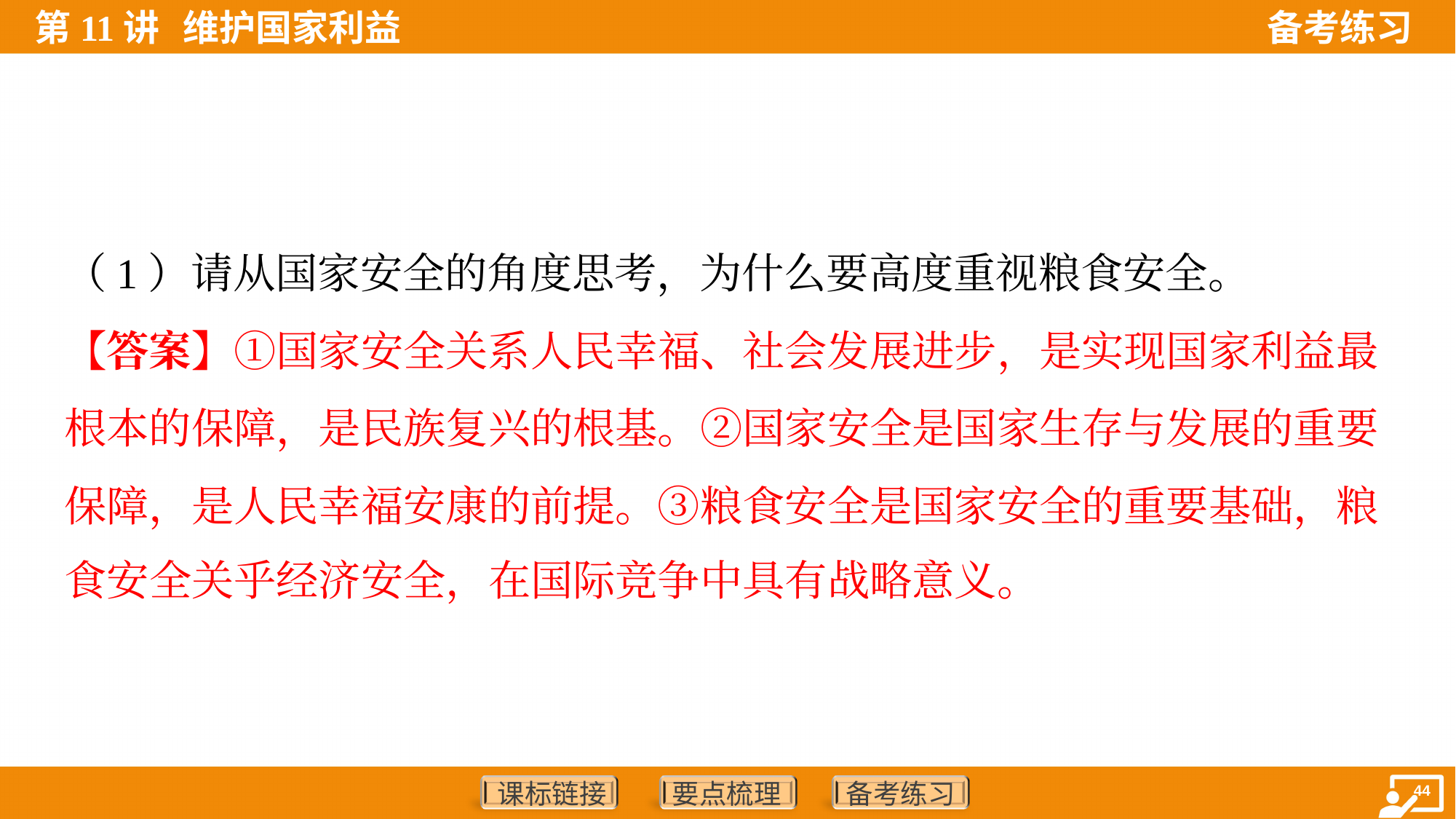

（1）请从国家安全的角度思考，为什么要高度重视粮食安全。
【答案】①国家安全关系人民幸福、社会发展进步，是实现国家利益最
根本的保障，是民族复兴的根基。②国家安全是国家生存与发展的重要
保障，是人民幸福安康的前提。③粮食安全是国家安全的重要基础，粮
食安全关乎经济安全，在国际竞争中具有战略意义。